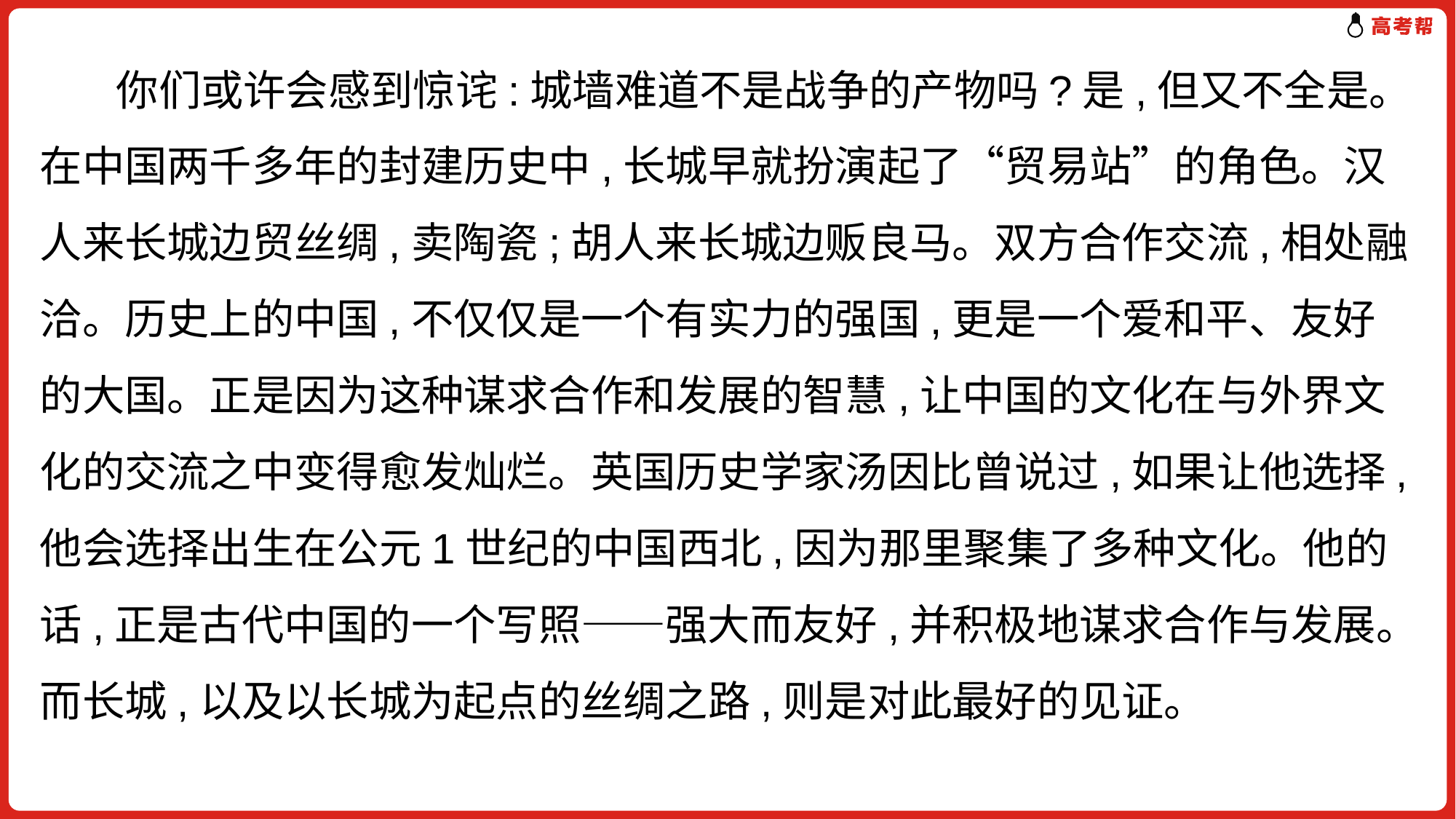

你们或许会感到惊诧:城墙难道不是战争的产物吗?是,但又不全是。在中国两千多年的封建历史中,长城早就扮演起了“贸易站”的角色。汉人来长城边贸丝绸,卖陶瓷;胡人来长城边贩良马。双方合作交流,相处融洽。历史上的中国,不仅仅是一个有实力的强国,更是一个爱和平、友好的大国。正是因为这种谋求合作和发展的智慧,让中国的文化在与外界文化的交流之中变得愈发灿烂。英国历史学家汤因比曾说过,如果让他选择,他会选择出生在公元1世纪的中国西北,因为那里聚集了多种文化。他的话,正是古代中国的一个写照——强大而友好,并积极地谋求合作与发展。而长城,以及以长城为起点的丝绸之路,则是对此最好的见证。